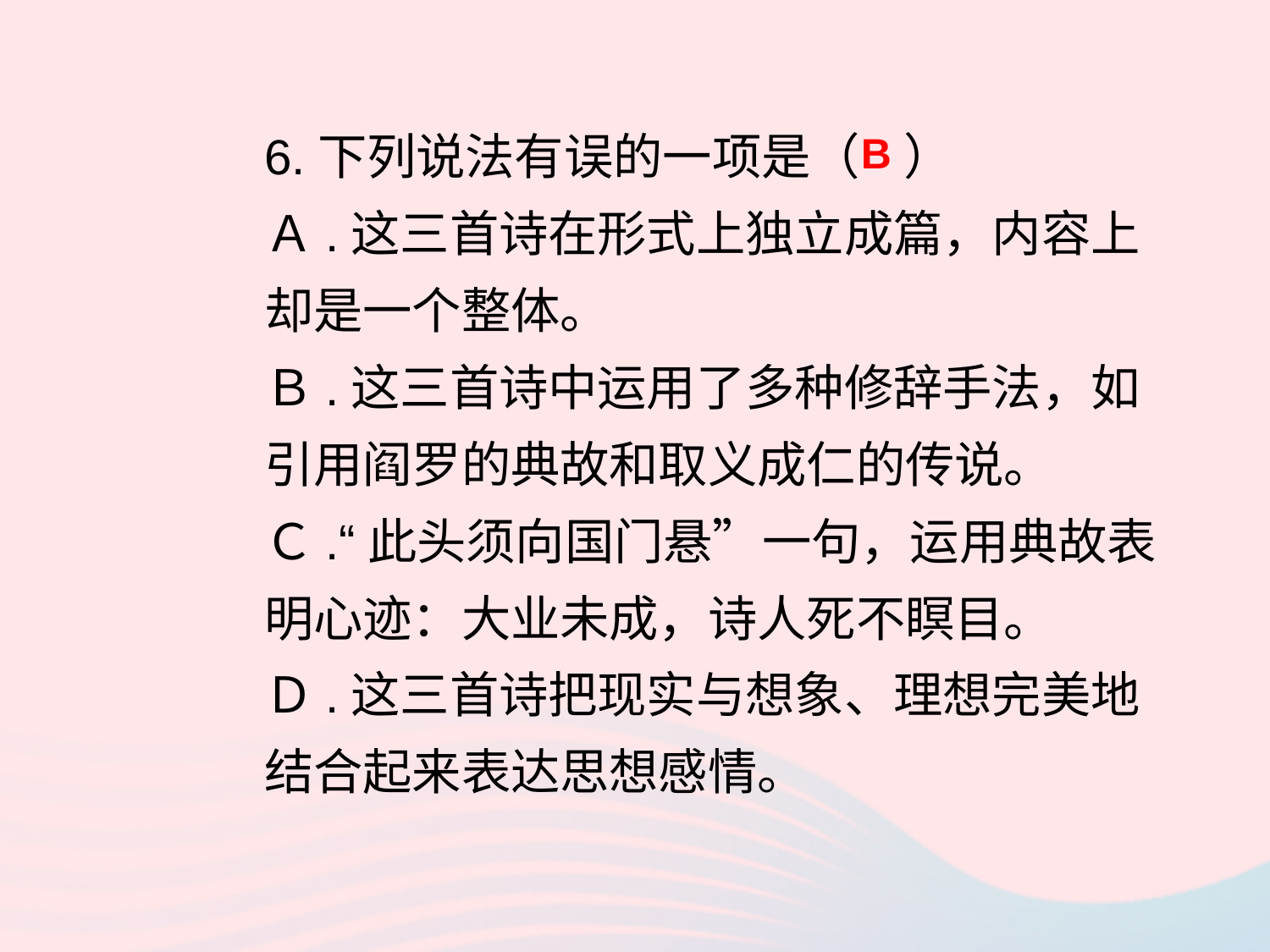

6.下列说法有误的一项是（    ）
Ａ.这三首诗在形式上独立成篇，内容上却是一个整体。
Ｂ.这三首诗中运用了多种修辞手法，如引用阎罗的典故和取义成仁的传说。
Ｃ.“此头须向国门悬”一句，运用典故表明心迹：大业未成，诗人死不瞑目。
Ｄ.这三首诗把现实与想象、理想完美地结合起来表达思想感情。
B